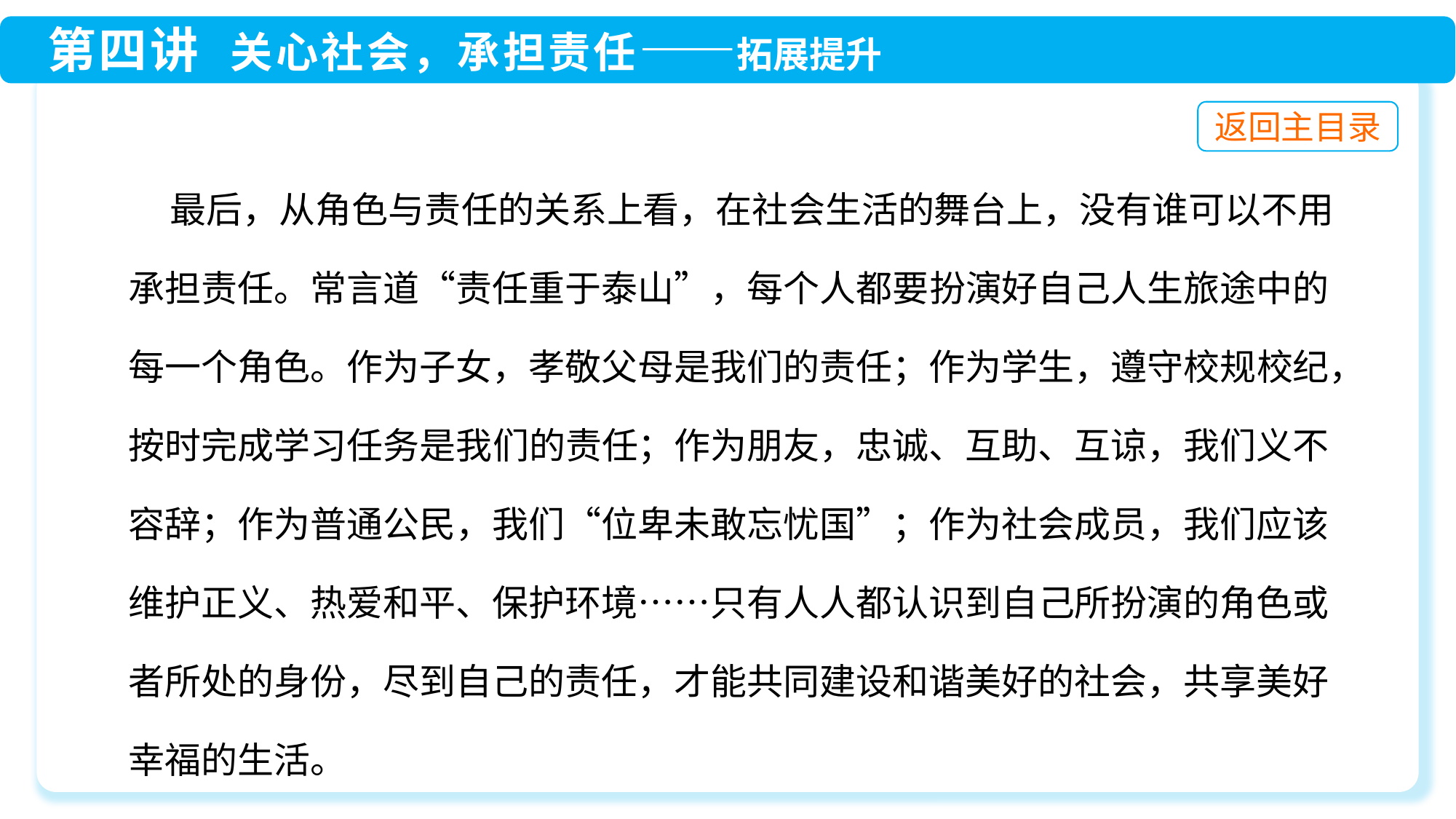

最后，从角色与责任的关系上看，在社会生活的舞台上，没有谁可以不用承担责任。常言道“责任重于泰山”，每个人都要扮演好自己人生旅途中的每一个角色。作为子女，孝敬父母是我们的责任；作为学生，遵守校规校纪，按时完成学习任务是我们的责任；作为朋友，忠诚、互助、互谅，我们义不容辞；作为普通公民，我们“位卑未敢忘忧国”；作为社会成员，我们应该维护正义、热爱和平、保护环境……只有人人都认识到自己所扮演的角色或者所处的身份，尽到自己的责任，才能共同建设和谐美好的社会，共享美好幸福的生活。